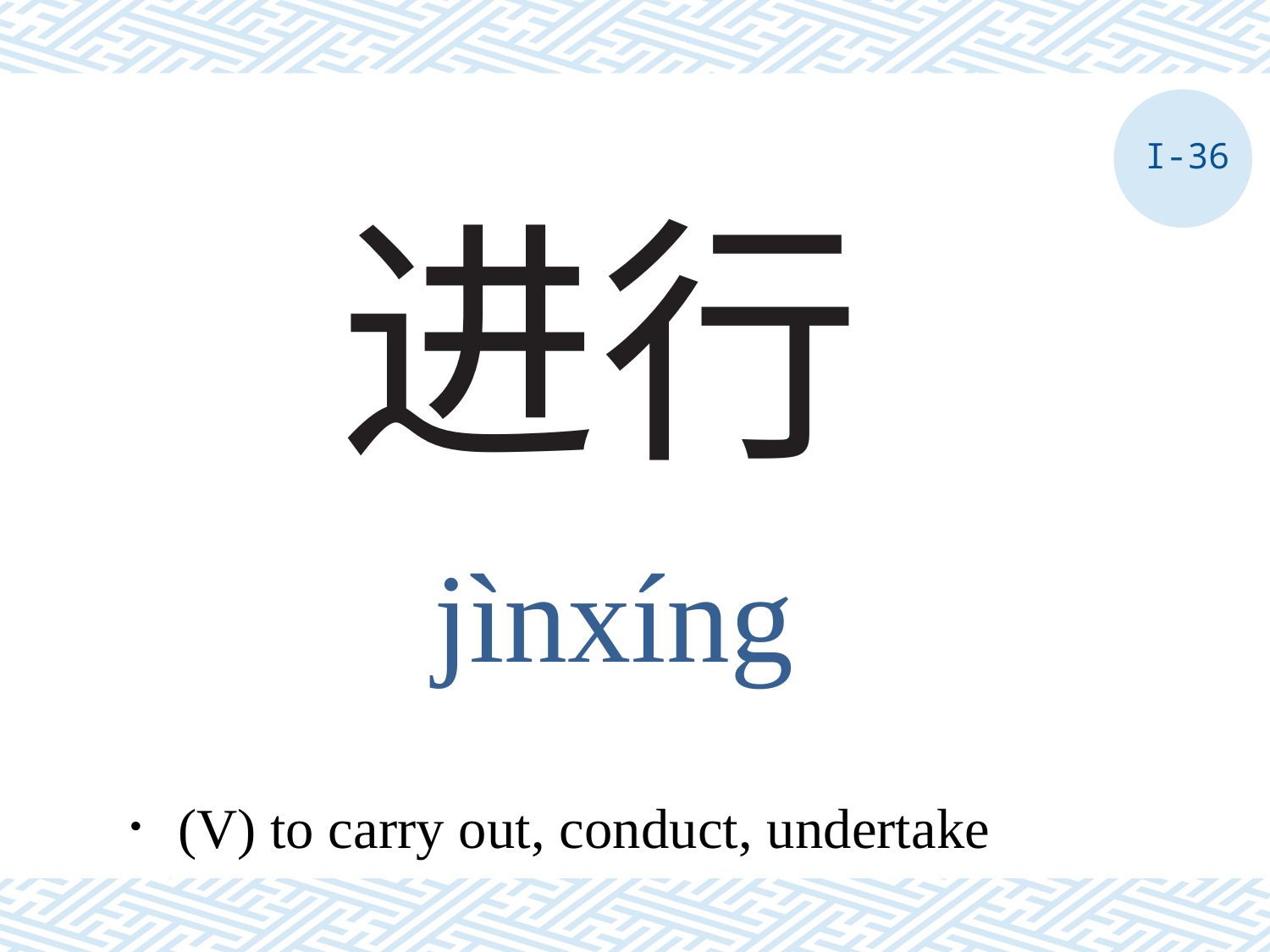

I-36
# 进行
jìnxíng
．(V) to carry out, conduct, undertake